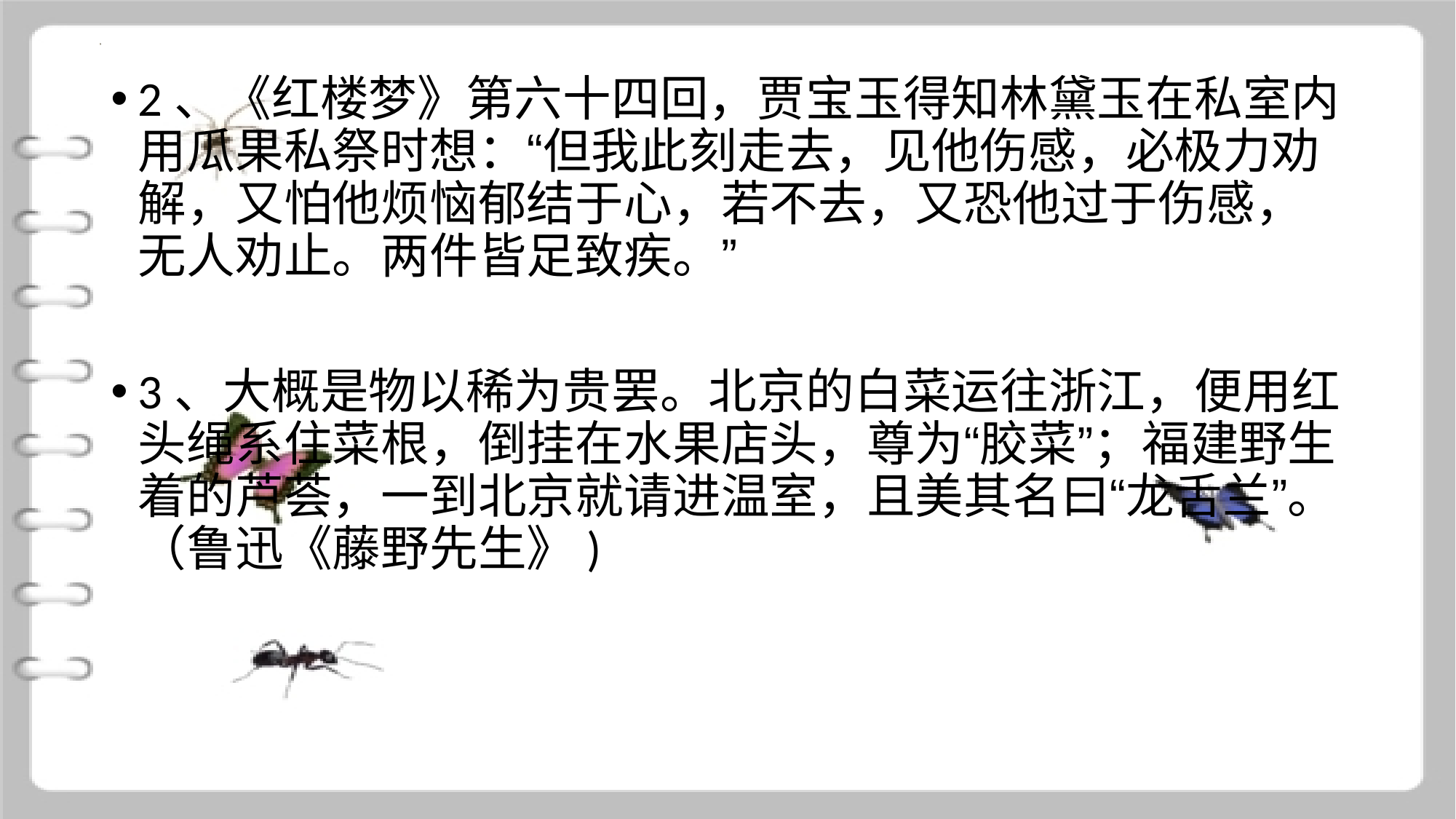

2、《红楼梦》第六十四回，贾宝玉得知林黛玉在私室内用瓜果私祭时想：“但我此刻走去，见他伤感，必极力劝解，又怕他烦恼郁结于心，若不去，又恐他过于伤感，无人劝止。两件皆足致疾。”

3、大概是物以稀为贵罢。北京的白菜运往浙江，便用红头绳系住菜根，倒挂在水果店头，尊为“胶菜”；福建野生着的芦荟，一到北京就请进温室，且美其名曰“龙舌兰”。（鲁迅《藤野先生》)